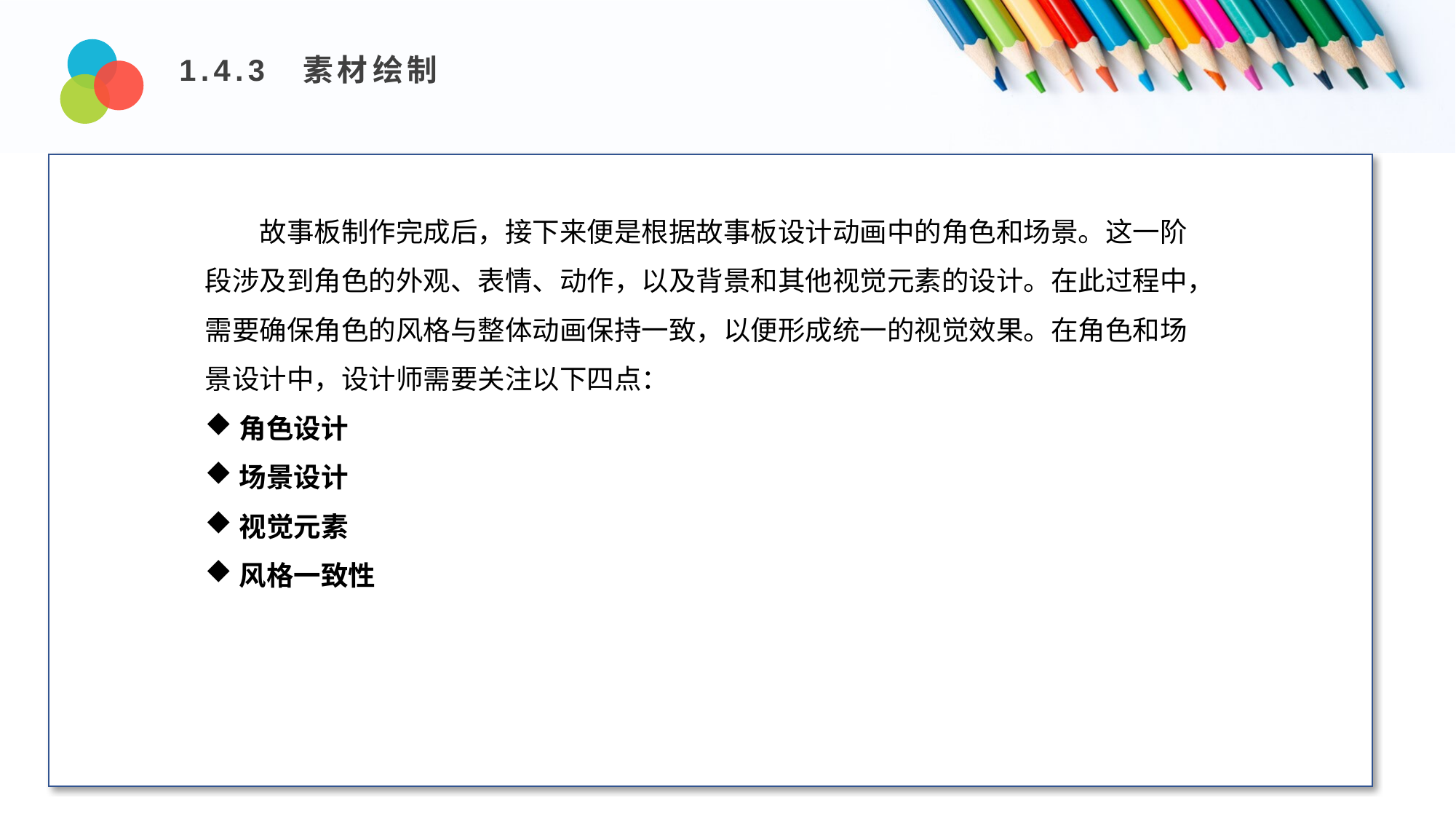

1.4.3  素材绘制
Design and Production
故事板制作完成后，接下来便是根据故事板设计动画中的角色和场景。这一阶段涉及到角色的外观、表情、动作，以及背景和其他视觉元素的设计。在此过程中，需要确保角色的风格与整体动画保持一致，以便形成统一的视觉效果。在角色和场景设计中，设计师需要关注以下四点：
角色设计
场景设计
视觉元素
风格一致性